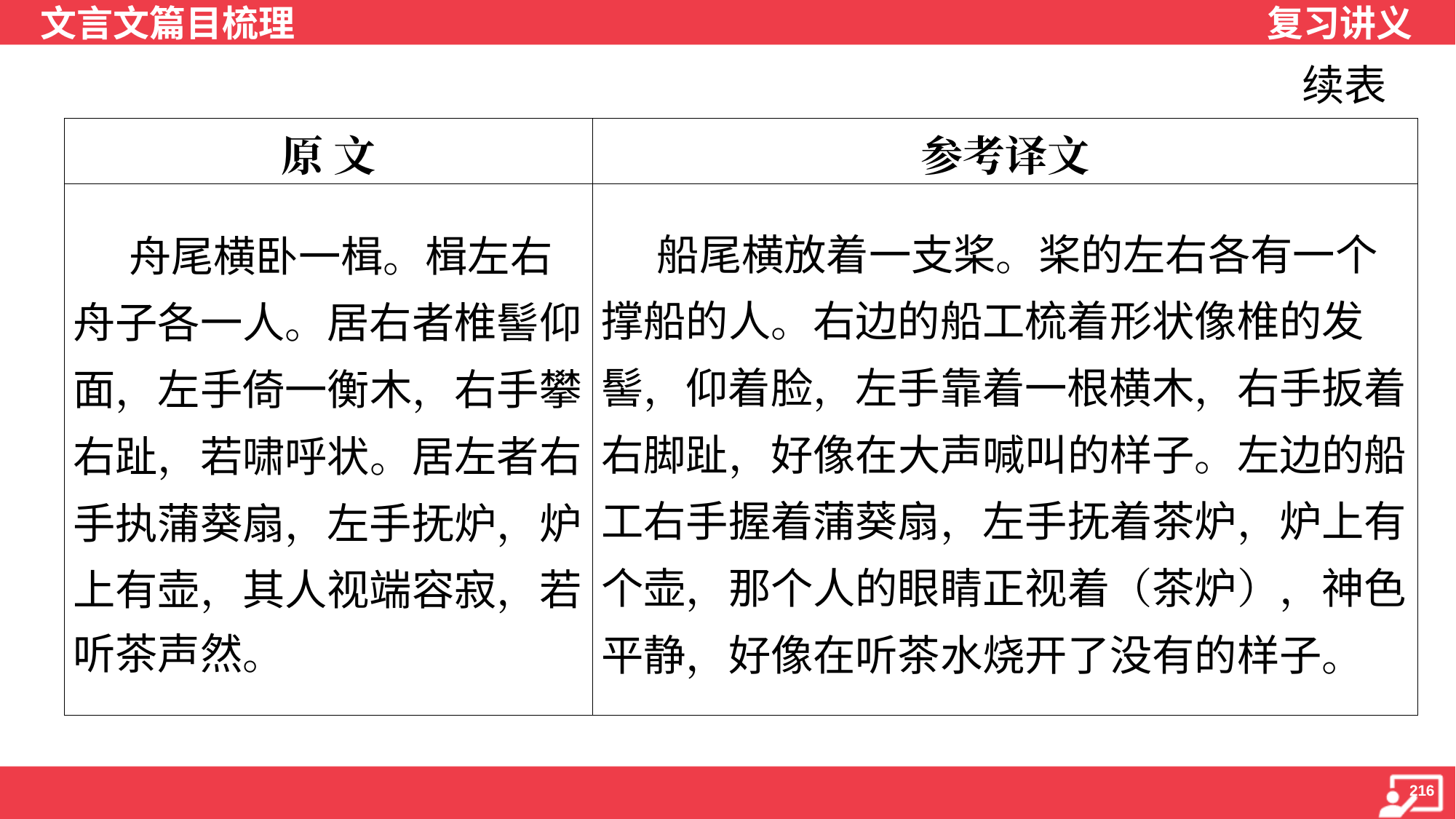

续表
| 原 文 | 参考译文 |
| --- | --- |
| 舟尾横卧一楫。楫左右 舟子各一人。居右者椎髻仰 面，左手倚一衡木，右手攀 右趾，若啸呼状。居左者右 手执蒲葵扇，左手抚炉，炉 上有壶，其人视端容寂，若 听茶声然。 | 船尾横放着一支桨。桨的左右各有一个撑船的人。右边的船工梳着形状像椎的发髻，仰着脸，左手靠着一根横木，右手扳着右脚趾，好像在大声喊叫的样子。左边的船工右手握着蒲葵扇，左手抚着茶炉，炉上有个壶，那个人的眼睛正视着（茶炉），神色平静，好像在听茶水烧开了没有的样子。 |